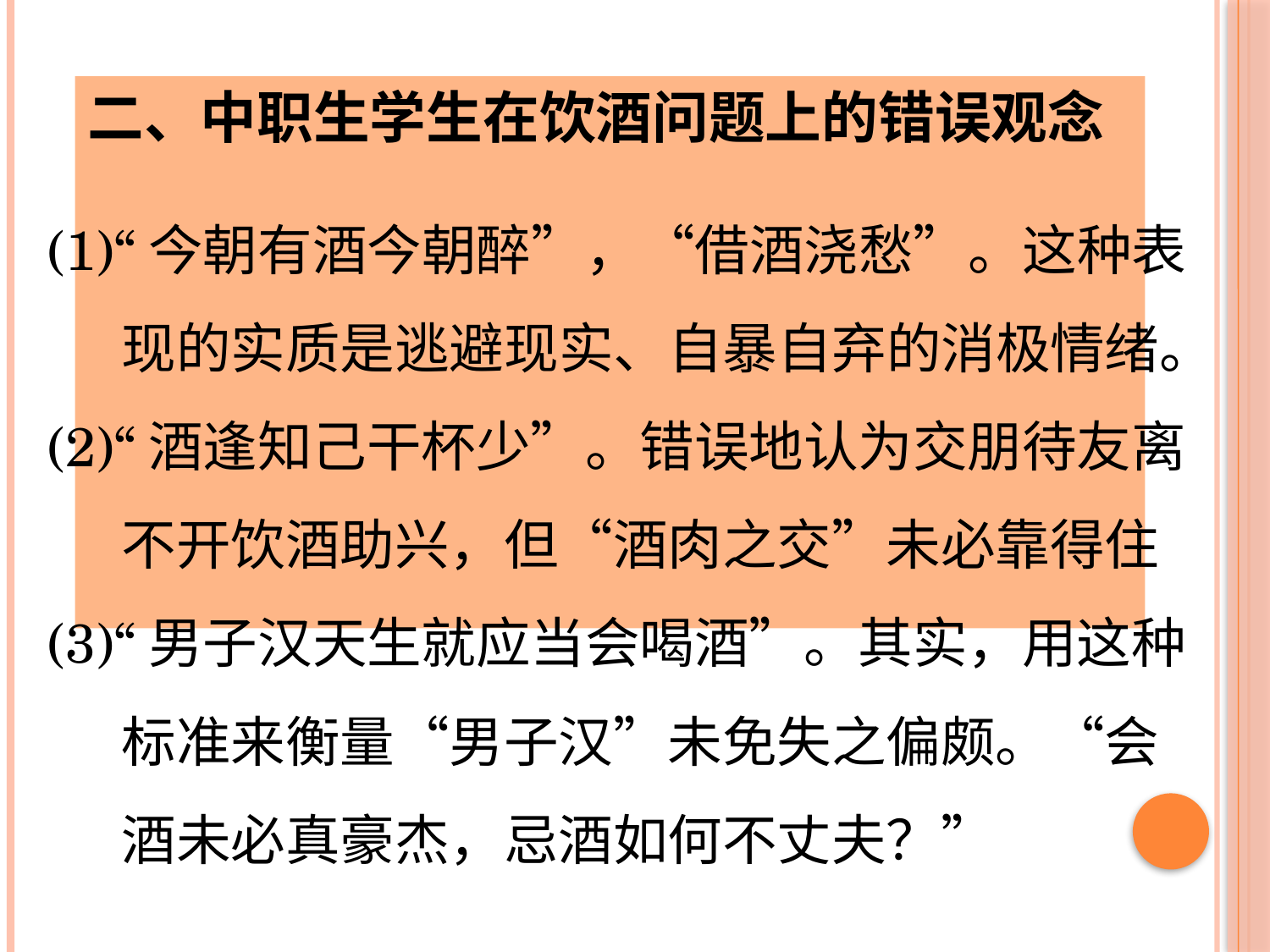

二、中职生学生在饮酒问题上的错误观念
(1)“今朝有酒今朝醉”，“借酒浇愁”。这种表现的实质是逃避现实、自暴自弃的消极情绪。
(2)“酒逢知己干杯少”。错误地认为交朋待友离不开饮酒助兴，但“酒肉之交”未必靠得住
(3)“男子汉天生就应当会喝酒”。其实，用这种标准来衡量“男子汉”未免失之偏颇。“会酒未必真豪杰，忌酒如何不丈夫？”